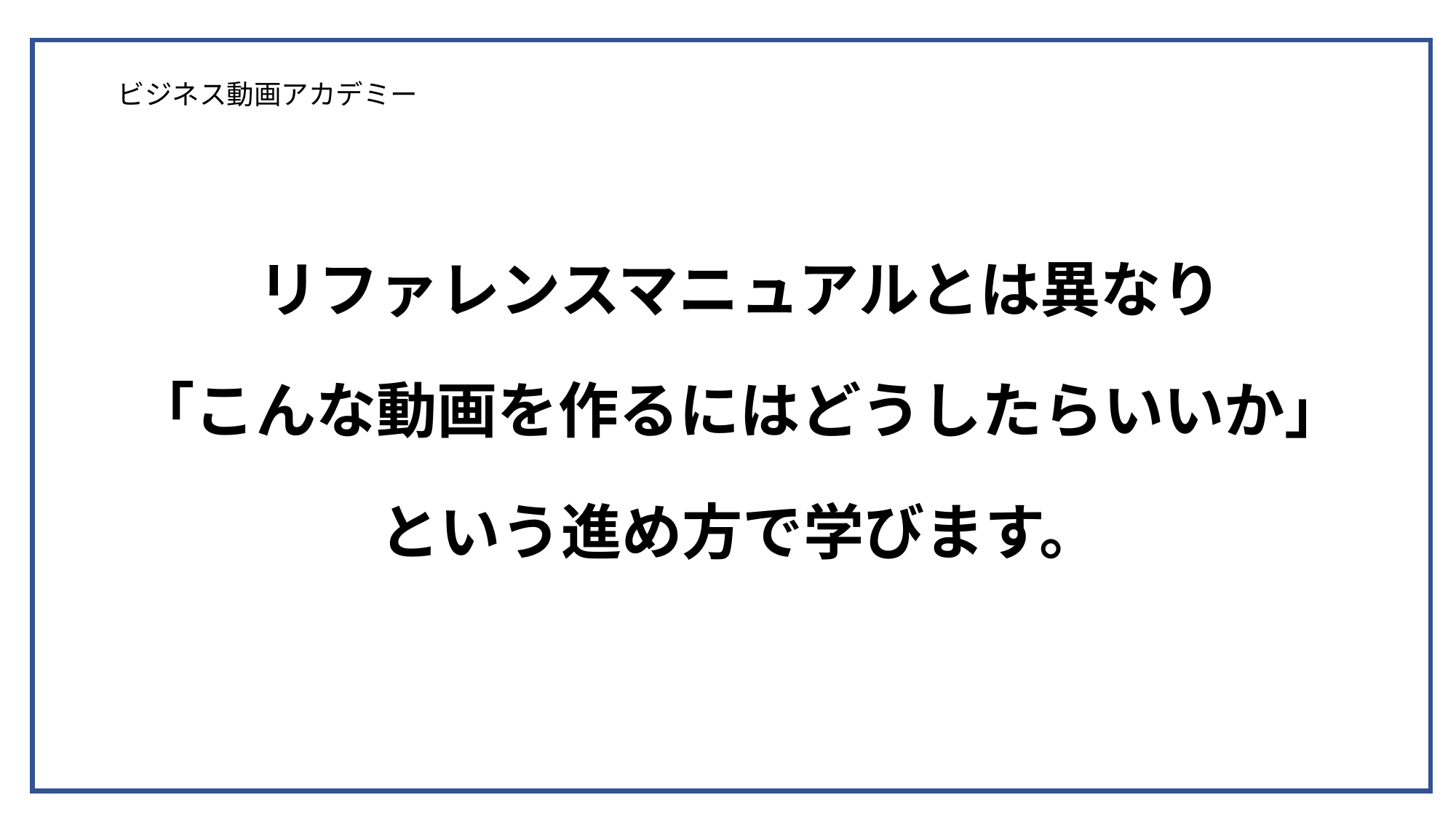

ビジネス動画アカデミー
#
リファレンスマニュアルとは異なり
「こんな動画を作るにはどうしたらいいか」
という進め方で学びます。